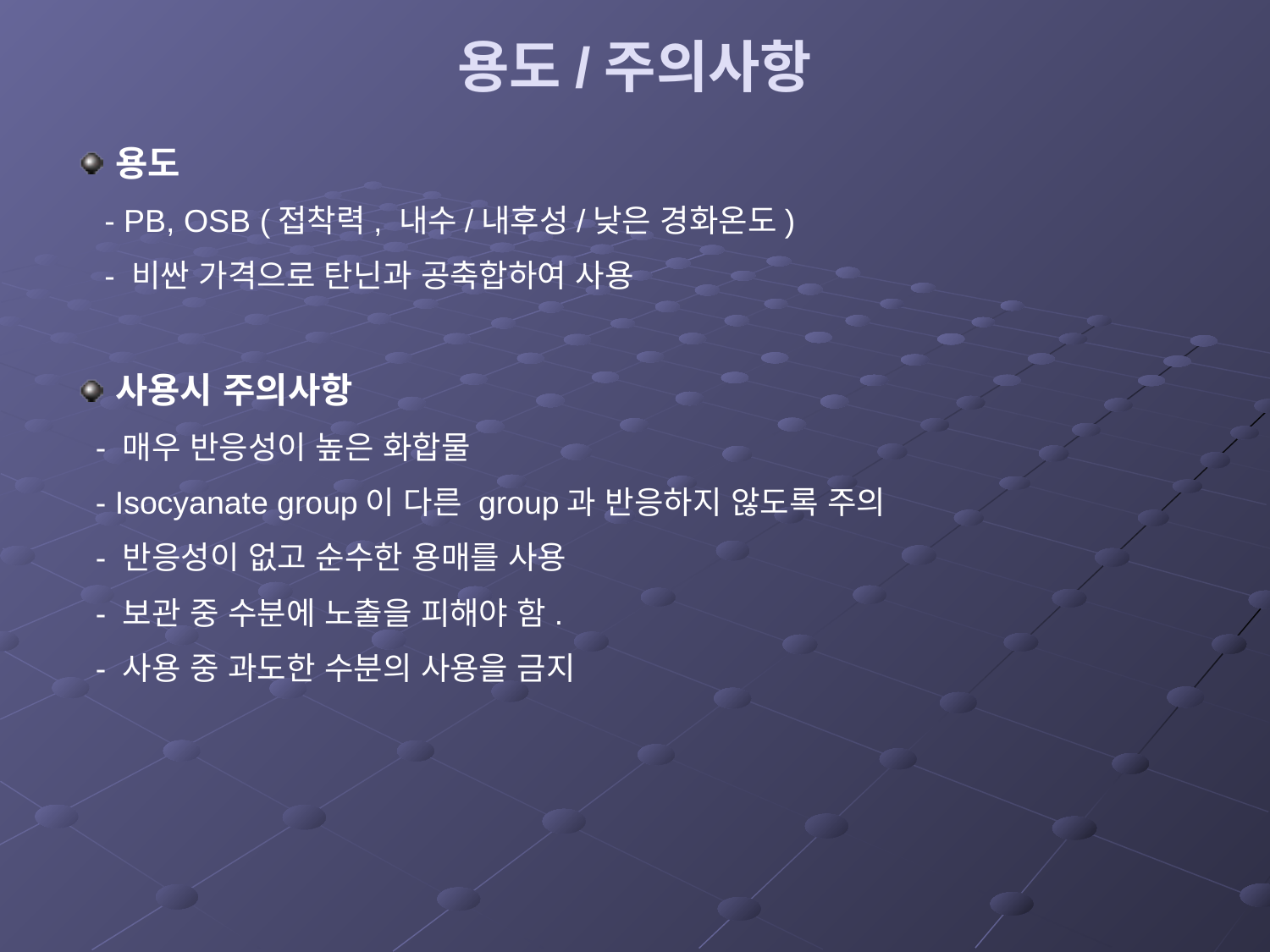

# 용도/주의사항
용도
   - PB, OSB (접착력, 내수/내후성/낮은 경화온도)
   - 비싼 가격으로 탄닌과 공축합하여 사용

사용시 주의사항
  - 매우 반응성이 높은 화합물
  - Isocyanate group이 다른 group과 반응하지 않도록 주의
  - 반응성이 없고 순수한 용매를 사용
  - 보관 중 수분에 노출을 피해야 함.
  - 사용 중 과도한 수분의 사용을 금지